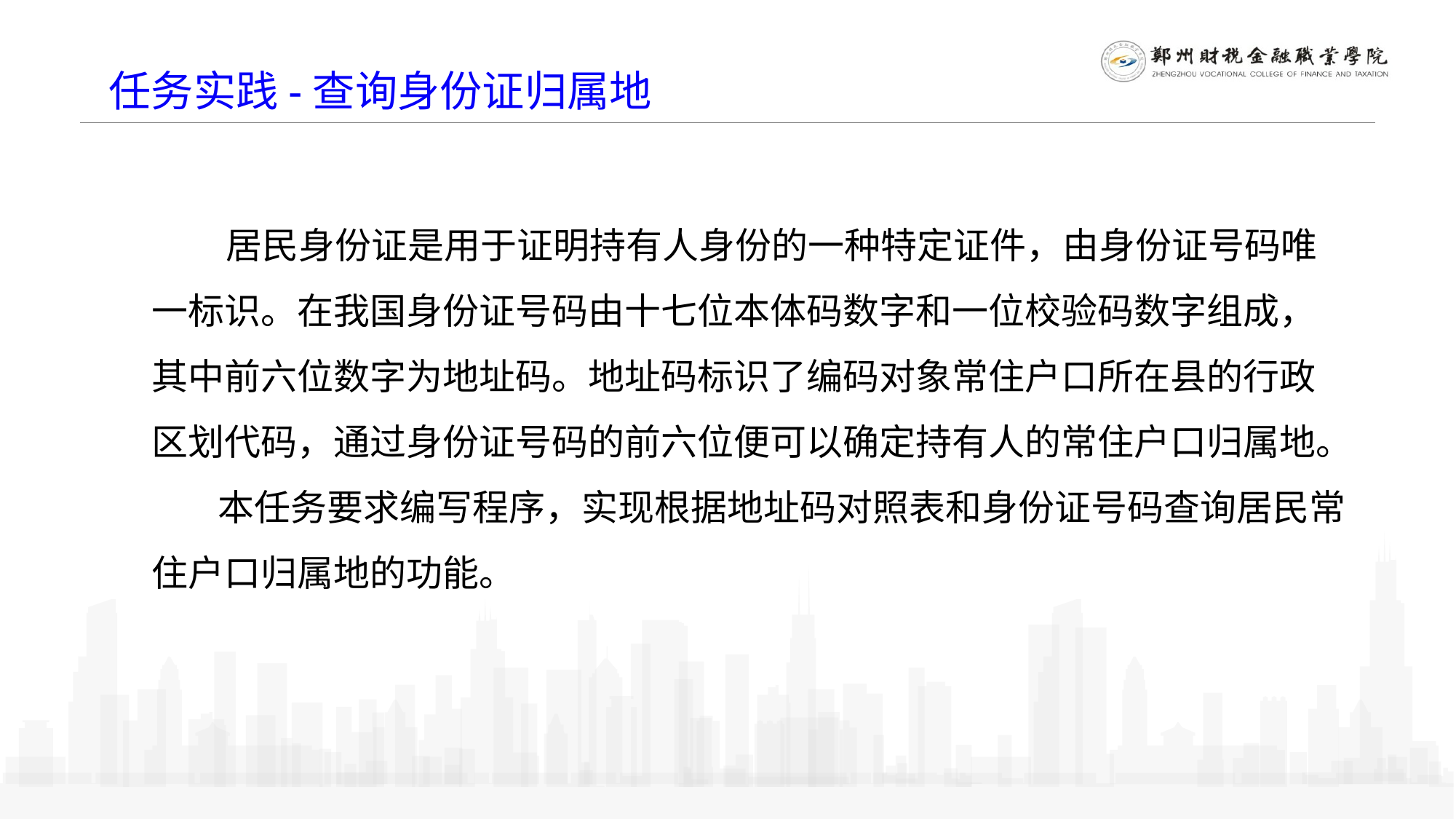

任务实践-查询身份证归属地
        居民身份证是用于证明持有人身份的一种特定证件，由身份证号码唯一标识。在我国身份证号码由十七位本体码数字和一位校验码数字组成，其中前六位数字为地址码。地址码标识了编码对象常住户口所在县的行政区划代码，通过身份证号码的前六位便可以确定持有人的常住户口归属地。
       本任务要求编写程序，实现根据地址码对照表和身份证号码查询居民常住户口归属地的功能。